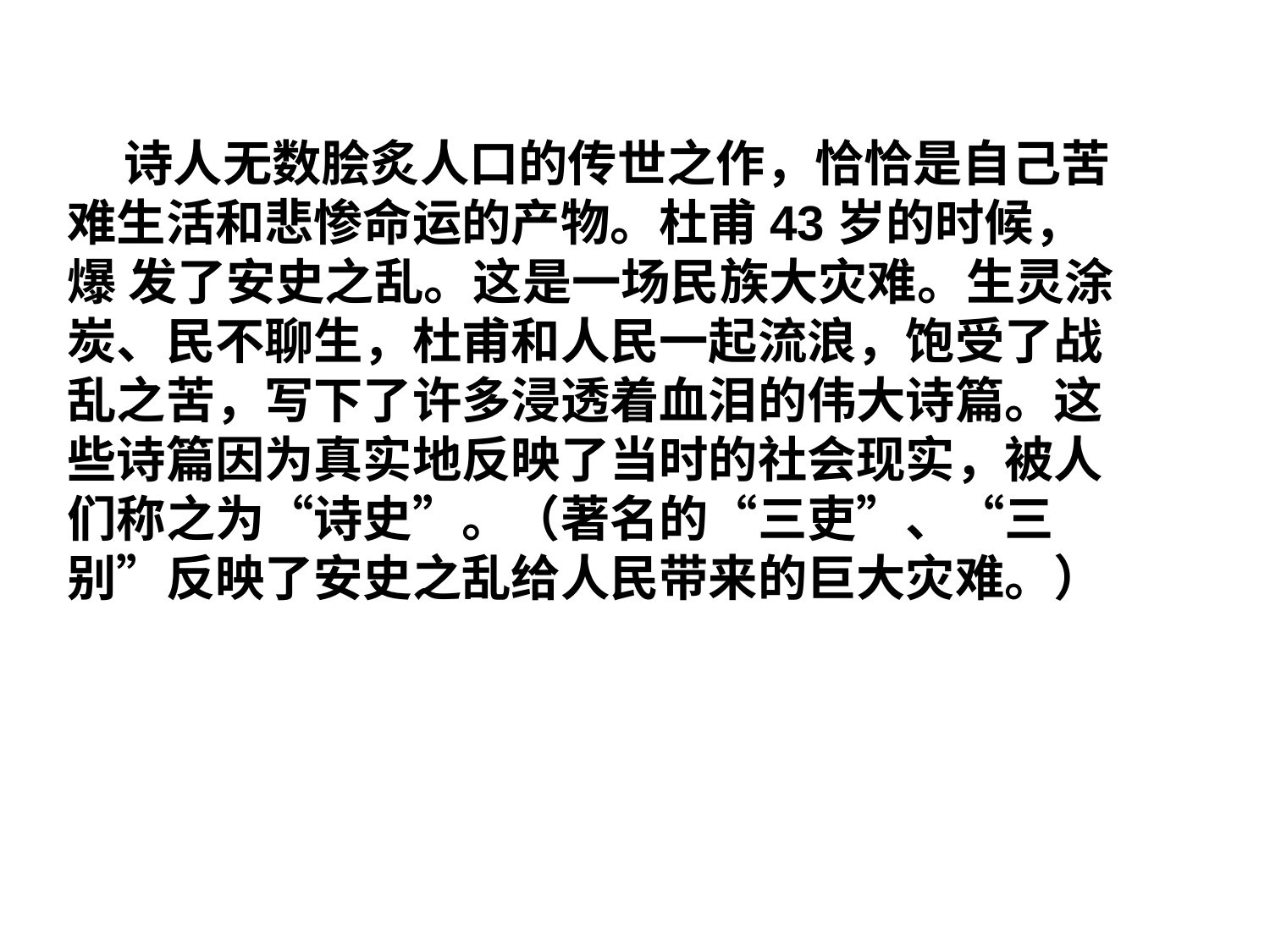

诗人无数脍炙人口的传世之作，恰恰是自己苦难生活和悲惨命运的产物。杜甫43岁的时候，爆 发了安史之乱。这是一场民族大灾难。生灵涂炭、民不聊生，杜甫和人民一起流浪，饱受了战乱之苦，写下了许多浸透着血泪的伟大诗篇。这些诗篇因为真实地反映了当时的社会现实，被人们称之为“诗史”。（著名的“三吏”、“三别”反映了安史之乱给人民带来的巨大灾难。）